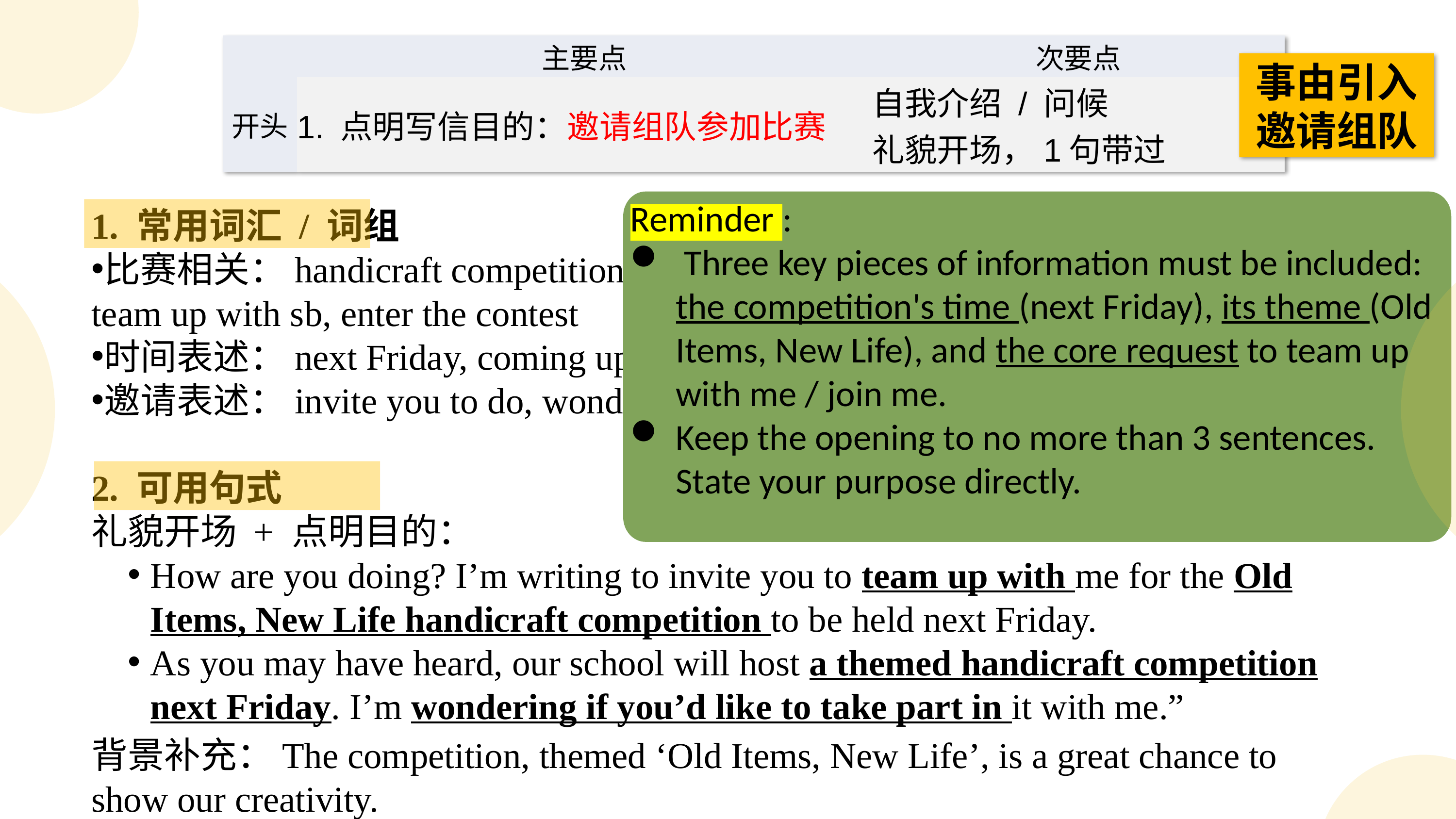

|  | 主要点 | 次要点 |
| --- | --- | --- |
| 开头 | 1. 点明写信目的：邀请组队参加比赛 | 自我介绍 / 问候 礼貌开场，1句带过 |
事由引入
邀请组队

Reminder :
 Three key pieces of information must be included: the competition's time (next Friday), its theme (Old Items, New Life), and the core request to team up with me / join me.
Keep the opening to no more than 3 sentences. State your purpose directly.
1. 常用词汇 / 词组
比赛相关：handicraft competition, themed competition, take part in, participate in, team up with sb, enter the contest
时间表述：next Friday, coming up soon, scheduled to take place
邀请表述：invite you to do, wonder if you’d like to, would you like to join me

2. 可用句式
礼貌开场 + 点明目的：
How are you doing? I’m writing to invite you to team up with me for the Old Items, New Life handicraft competition to be held next Friday.
As you may have heard, our school will host a themed handicraft competition next Friday. I’m wondering if you’d like to take part in it with me.”

背景补充：The competition, themed ‘Old Items, New Life’, is a great chance to show our creativity.